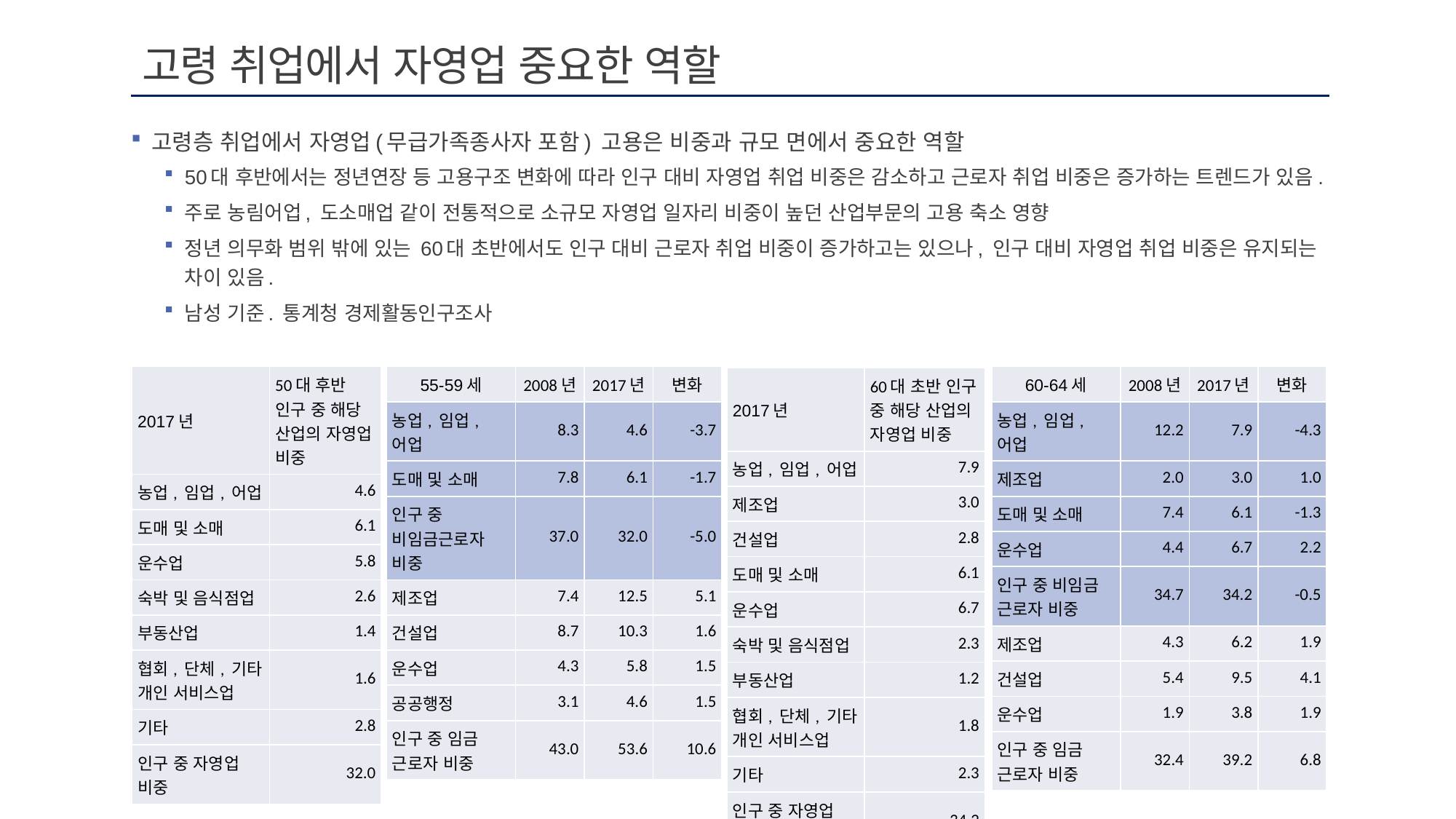

# 고령 취업에서 자영업 중요한 역할
고령층 취업에서 자영업(무급가족종사자 포함) 고용은 비중과 규모 면에서 중요한 역할
50대 후반에서는 정년연장 등 고용구조 변화에 따라 인구 대비 자영업 취업 비중은 감소하고 근로자 취업 비중은 증가하는 트렌드가 있음.
주로 농림어업, 도소매업 같이 전통적으로 소규모 자영업 일자리 비중이 높던 산업부문의 고용 축소 영향
정년 의무화 범위 밖에 있는 60대 초반에서도 인구 대비 근로자 취업 비중이 증가하고는 있으나, 인구 대비 자영업 취업 비중은 유지되는 차이 있음.
남성 기준. 통계청 경제활동인구조사

| 2017년 | 50대 후반 인구 중 해당 산업의 자영업 비중 |
| --- | --- |
| 농업, 임업, 어업 | 4.6 |
| 도매 및 소매 | 6.1 |
| 운수업 | 5.8 |
| 숙박 및 음식점업 | 2.6 |
| 부동산업 | 1.4 |
| 협회, 단체, 기타 개인 서비스업 | 1.6 |
| 기타 | 2.8 |
| 인구 중 자영업 비중 | 32.0 |
| 55-59세 | 2008년 | 2017년 | 변화 |
| --- | --- | --- | --- |
| 농업, 임업, 어업 | 8.3 | 4.6 | -3.7 |
| 도매 및 소매 | 7.8 | 6.1 | -1.7 |
| 인구 중 비임금근로자 비중 | 37.0 | 32.0 | -5.0 |
| 제조업 | 7.4 | 12.5 | 5.1 |
| 건설업 | 8.7 | 10.3 | 1.6 |
| 운수업 | 4.3 | 5.8 | 1.5 |
| 공공행정 | 3.1 | 4.6 | 1.5 |
| 인구 중 임금 근로자 비중 | 43.0 | 53.6 | 10.6 |
| 60-64세 | 2008년 | 2017년 | 변화 |
| --- | --- | --- | --- |
| 농업, 임업, 어업 | 12.2 | 7.9 | -4.3 |
| 제조업 | 2.0 | 3.0 | 1.0 |
| 도매 및 소매 | 7.4 | 6.1 | -1.3 |
| 운수업 | 4.4 | 6.7 | 2.2 |
| 인구 중 비임금 근로자 비중 | 34.7 | 34.2 | -0.5 |
| 제조업 | 4.3 | 6.2 | 1.9 |
| 건설업 | 5.4 | 9.5 | 4.1 |
| 운수업 | 1.9 | 3.8 | 1.9 |
| 인구 중 임금 근로자 비중 | 32.4 | 39.2 | 6.8 |
| 2017년 | 60대 초반 인구 중 해당 산업의 자영업 비중 |
| --- | --- |
| 농업, 임업, 어업 | 7.9 |
| 제조업 | 3.0 |
| 건설업 | 2.8 |
| 도매 및 소매 | 6.1 |
| 운수업 | 6.7 |
| 숙박 및 음식점업 | 2.3 |
| 부동산업 | 1.2 |
| 협회, 단체, 기타 개인 서비스업 | 1.8 |
| 기타 | 2.3 |
| 인구 중 자영업 비중 | 34.2 |